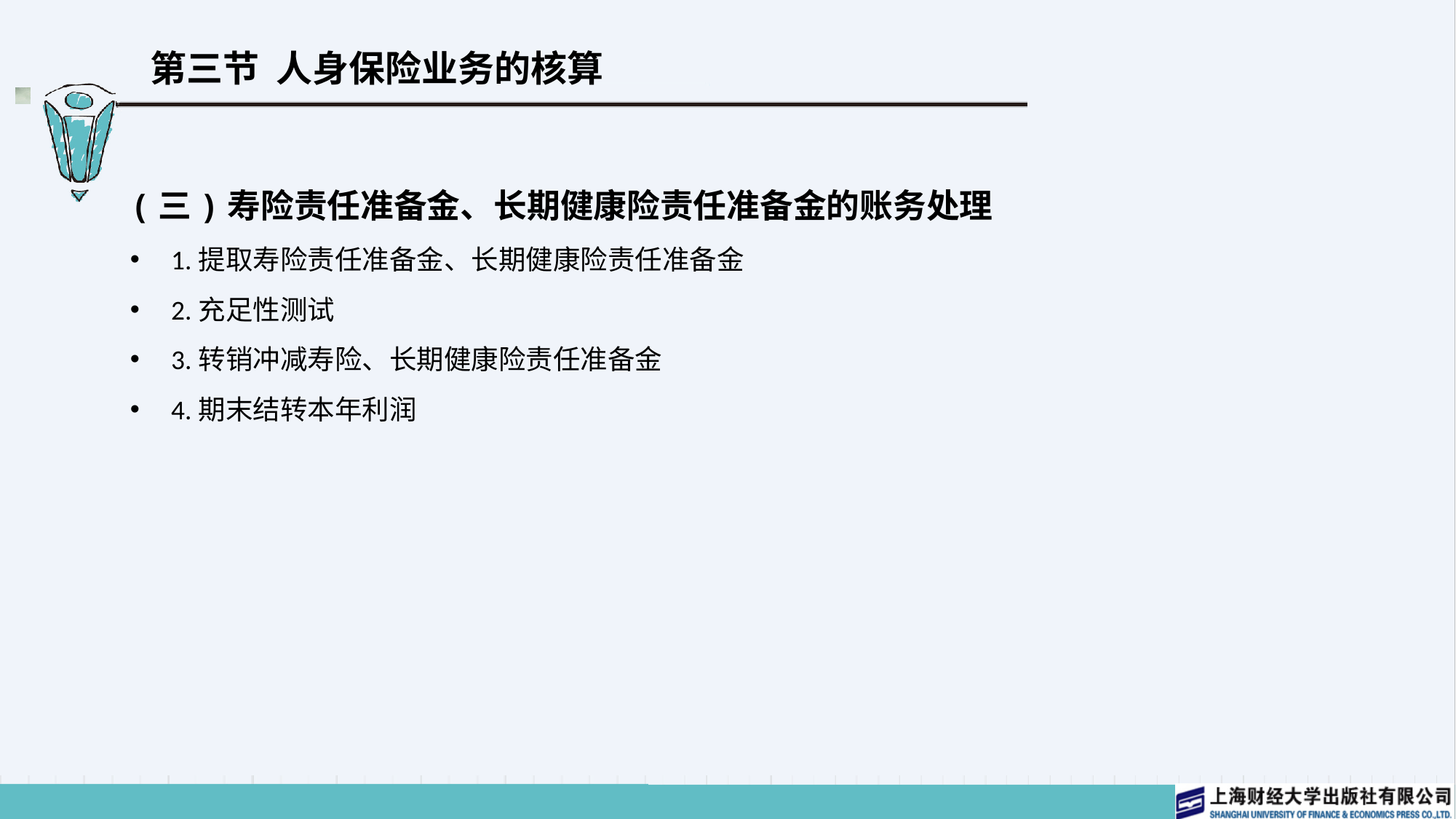

# 第三节  人身保险业务的核算
(三)寿险责任准备金、长期健康险责任准备金的账务处理
1.提取寿险责任准备金、长期健康险责任准备金
2.充足性测试
3.转销冲减寿险、长期健康险责任准备金
4.期末结转本年利润